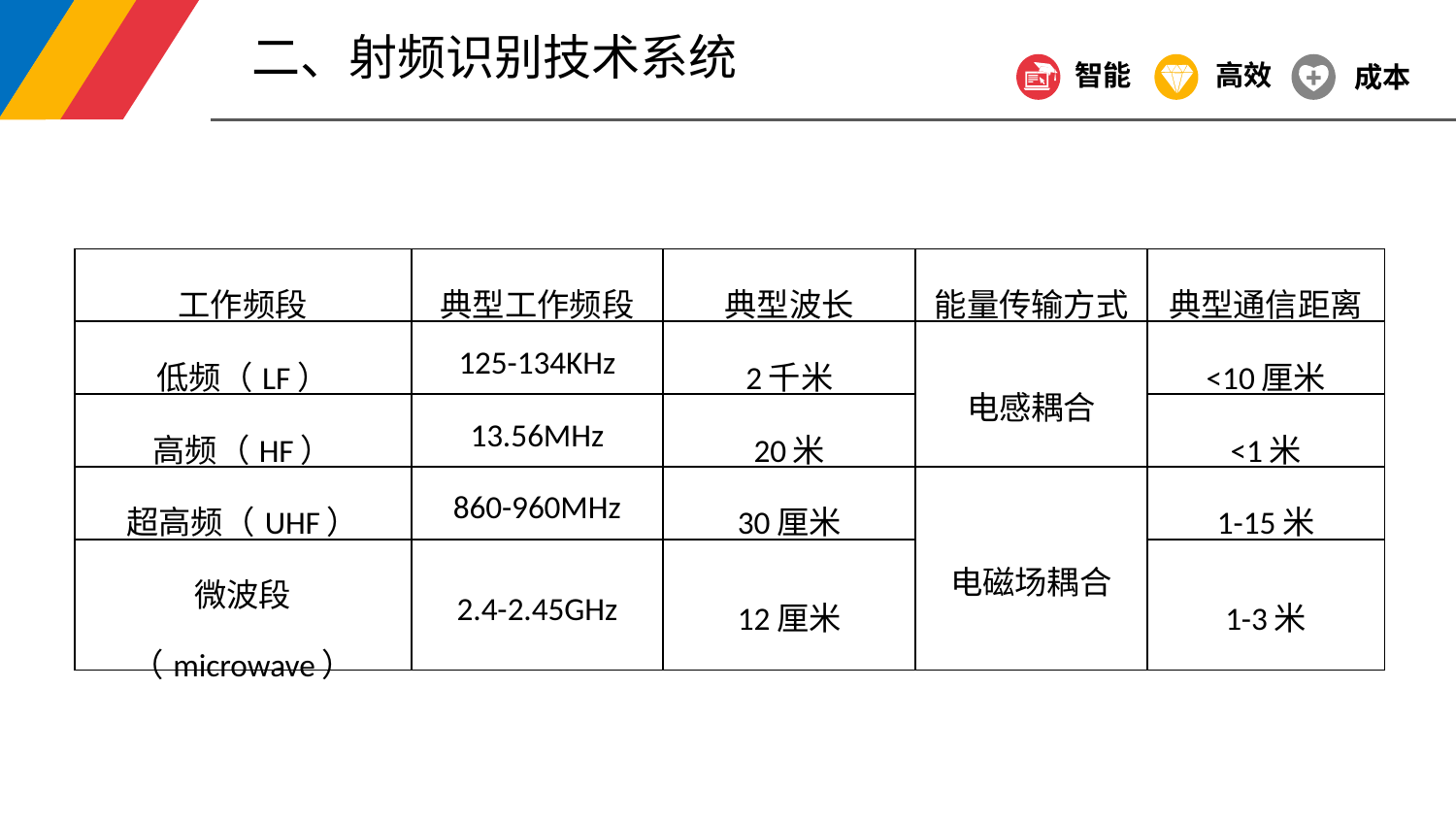

二、射频识别技术系统
智能
高效
成本
| 工作频段 | 典型工作频段 | 典型波长 | 能量传输方式 | 典型通信距离 |
| --- | --- | --- | --- | --- |
| 低频（LF） | 125-134KHz | 2千米 | 电感耦合 | <10厘米 |
| 高频（HF） | 13.56MHz | 20米 |  | <1米 |
| 超高频（UHF） | 860-960MHz | 30厘米 | 电磁场耦合 | 1-15米 |
| 微波段（microwave） | 2.4-2.45GHz | 12厘米 |  | 1-3米 |